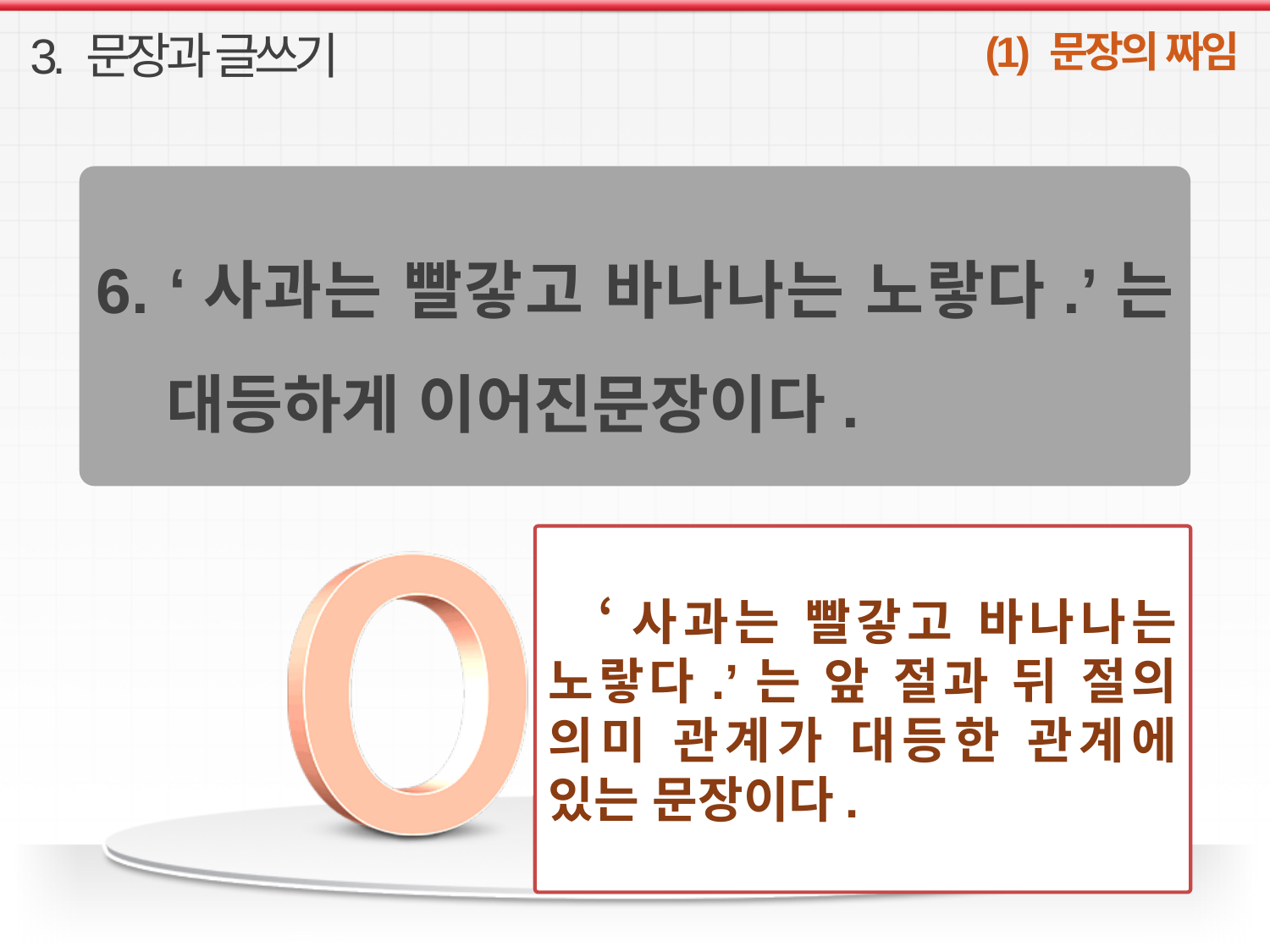

3. 문장과 글쓰기
(1) 문장의 짜임
6. ‘사과는 빨갛고 바나나는 노랗다.’는 대등하게 이어진문장이다.
‘사과는 빨갛고 바나나는 노랗다.’는 앞 절과 뒤 절의 의미 관계가 대등한 관계에 있는 문장이다.